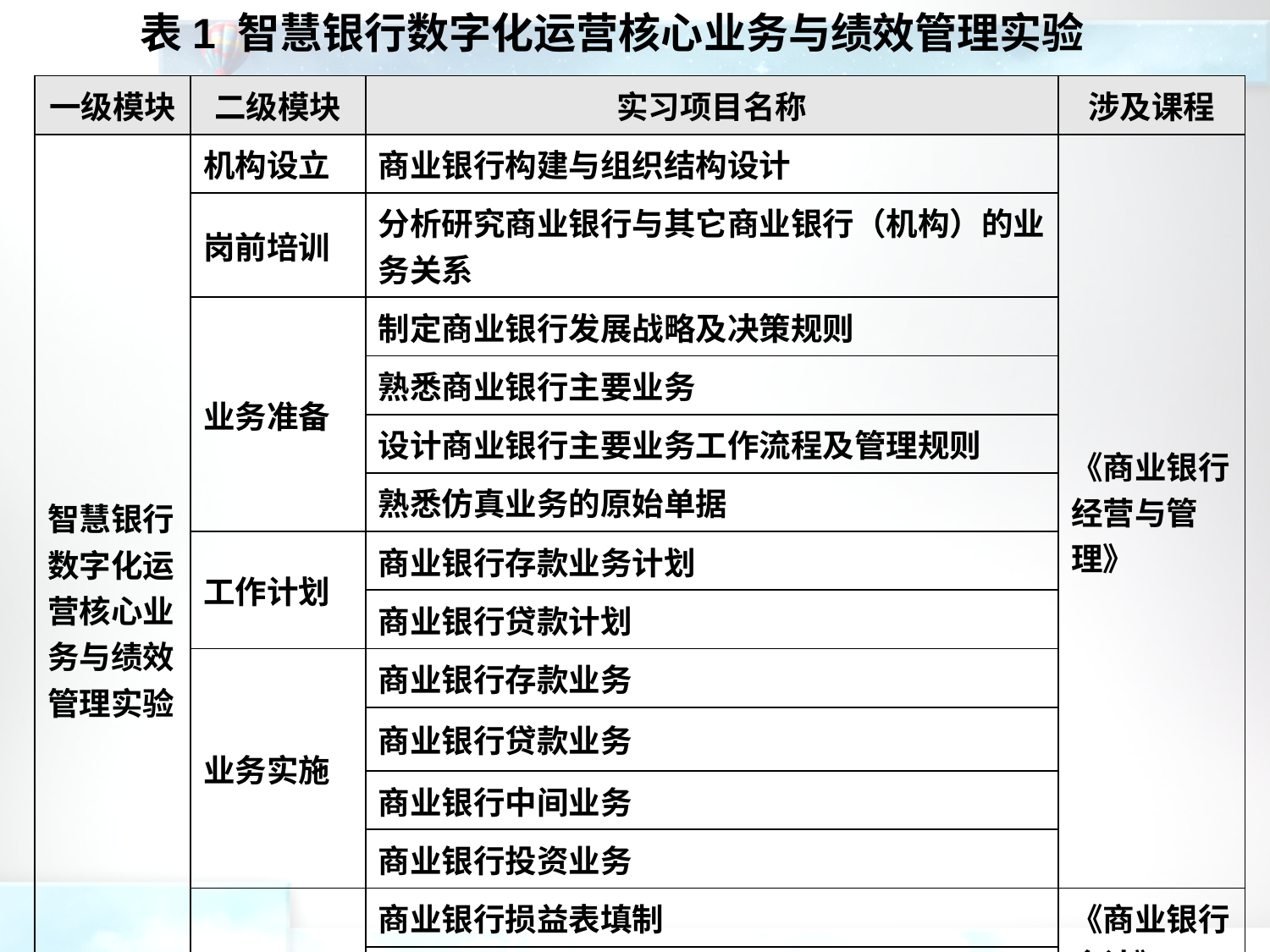

表1 智慧银行数字化运营核心业务与绩效管理实验
#
| 一级模块 | 二级模块 | 实习项目名称 | 涉及课程 |
| --- | --- | --- | --- |
| 智慧银行数字化运营核心业务与绩效管理实验 | 机构设立 | 商业银行构建与组织结构设计 | 《商业银行经营与管理》 |
|  | 岗前培训 | 分析研究商业银行与其它商业银行（机构）的业务关系 |  |
|  | 业务准备 | 制定商业银行发展战略及决策规则 |  |
|  |  | 熟悉商业银行主要业务 |  |
|  |  | 设计商业银行主要业务工作流程及管理规则 |  |
|  |  | 熟悉仿真业务的原始单据 |  |
|  | 工作计划 | 商业银行存款业务计划 |  |
|  |  | 商业银行贷款计划 |  |
|  | 业务实施 | 商业银行存款业务 |  |
|  |  | 商业银行贷款业务 |  |
|  |  | 商业银行中间业务 |  |
|  |  | 商业银行投资业务 |  |
|  | 工作总结 | 商业银行损益表填制 | 《商业银行会计》 《财务管理》 |
|  |  | 商业银行资产负债表填制 |  |
|  |  | 商业银行绩效评价 |  |